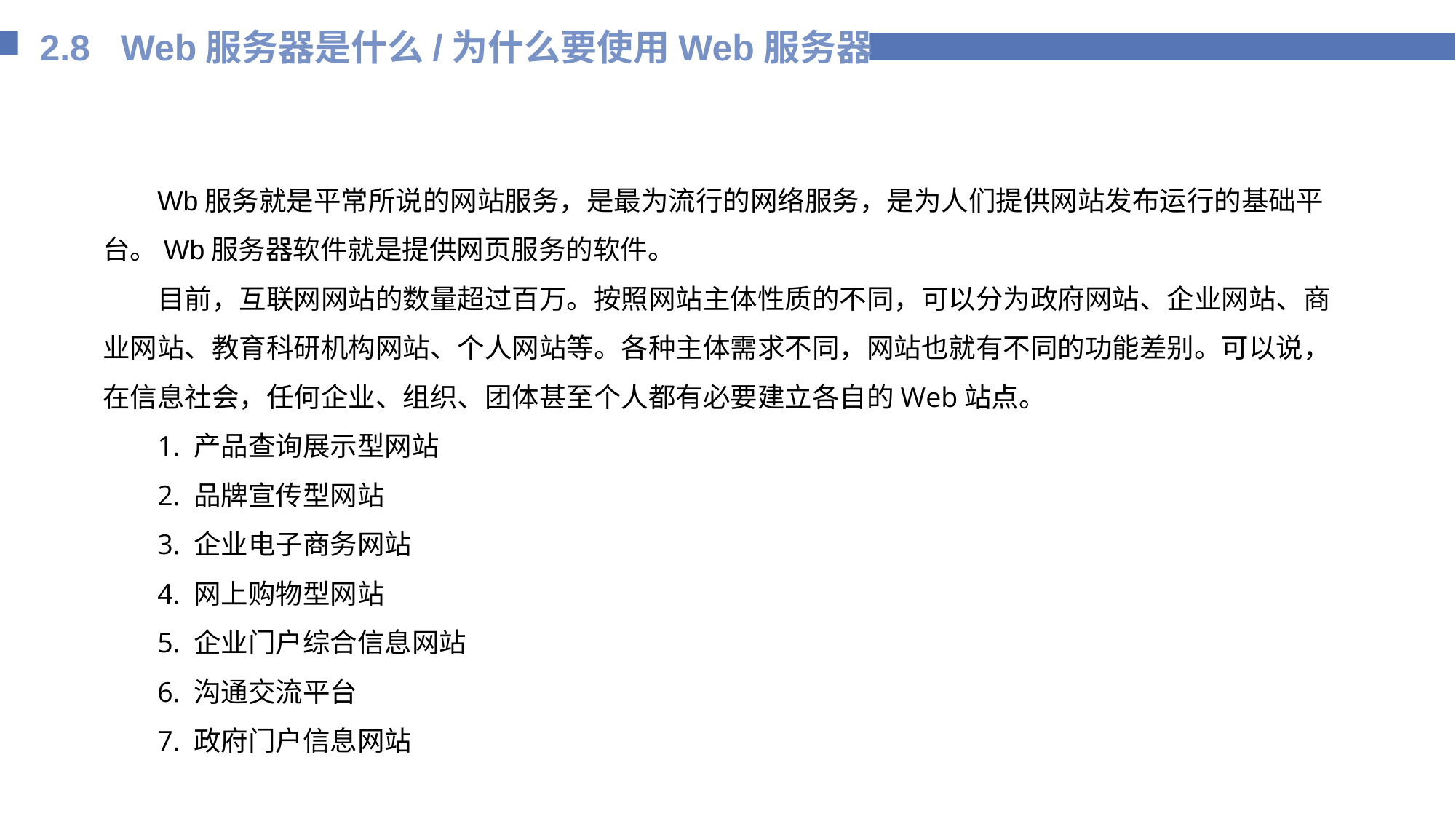

2.8   Web服务器是什么/为什么要使用Web服务器

Wb服务就是平常所说的网站服务，是最为流行的网络服务，是为人们提供网站发布运行的基础平台。Wb服务器软件就是提供网页服务的软件。
目前，互联网网站的数量超过百万。按照网站主体性质的不同，可以分为政府网站、企业网站、商业网站、教育科研机构网站、个人网站等。各种主体需求不同，网站也就有不同的功能差别。可以说，在信息社会，任何企业、组织、团体甚至个人都有必要建立各自的Web站点。
1. 产品查询展示型网站
2. 品牌宣传型网站
3. 企业电子商务网站
4. 网上购物型网站
5. 企业门户综合信息网站
6. 沟通交流平台
7. 政府门户信息网站